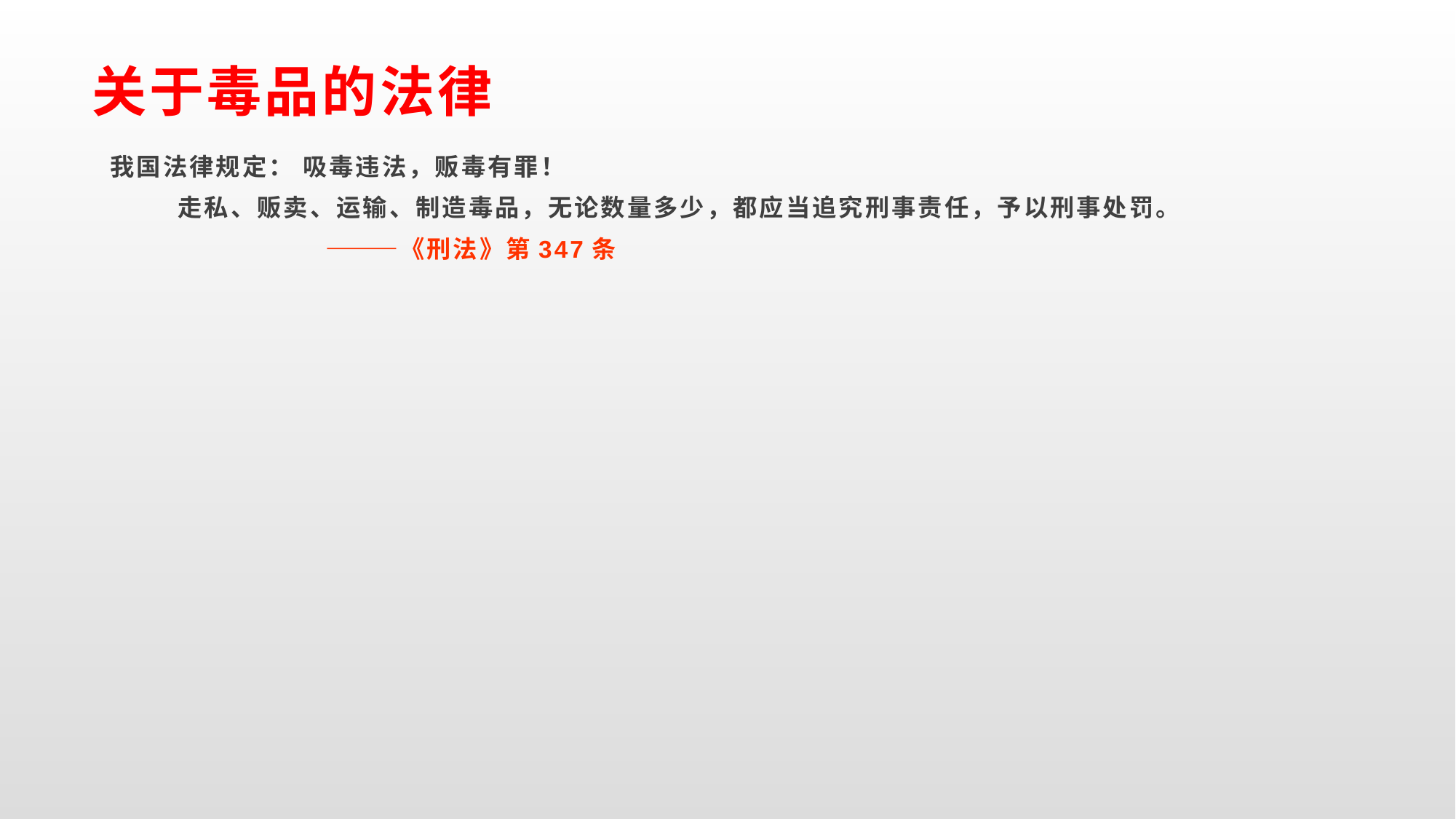

# 关于毒品的法律
我国法律规定： 吸毒违法，贩毒有罪！
        走私、贩卖、运输、制造毒品，无论数量多少，都应当追究刑事责任，予以刑事处罚。
　　                     ———《刑法》第347条